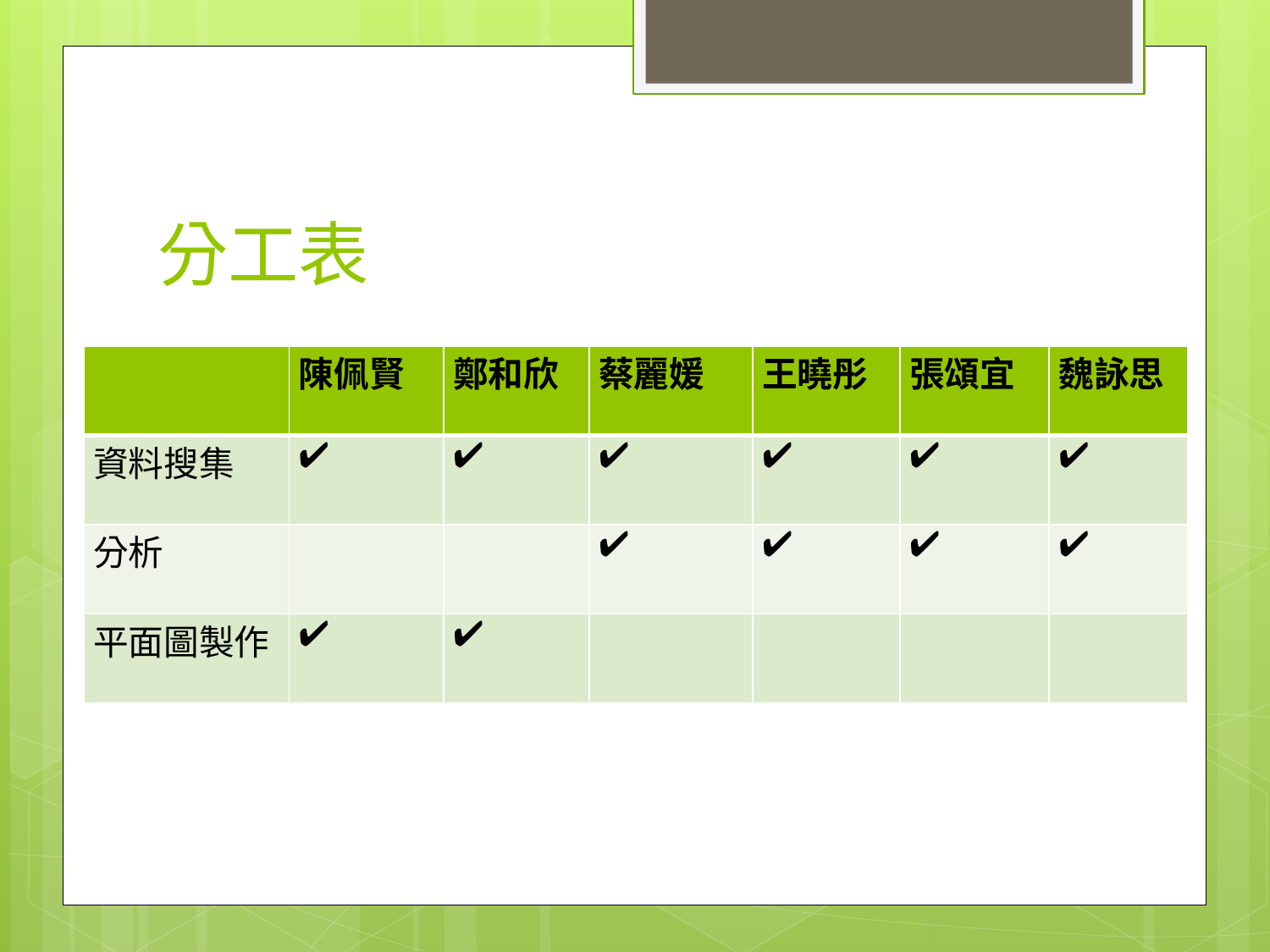

# 分工表
|  | 陳佩賢 | 鄭和欣 | 蔡麗媛 | 王曉彤 | 張頌宜 | 魏詠思 |
| --- | --- | --- | --- | --- | --- | --- |
| 資料搜集 | ✔ | ✔ | ✔ | ✔ | ✔ | ✔ |
| 分析 |  |  | ✔ | ✔ | ✔ | ✔ |
| 平面圖製作 | ✔ | ✔ |  |  |  |  |